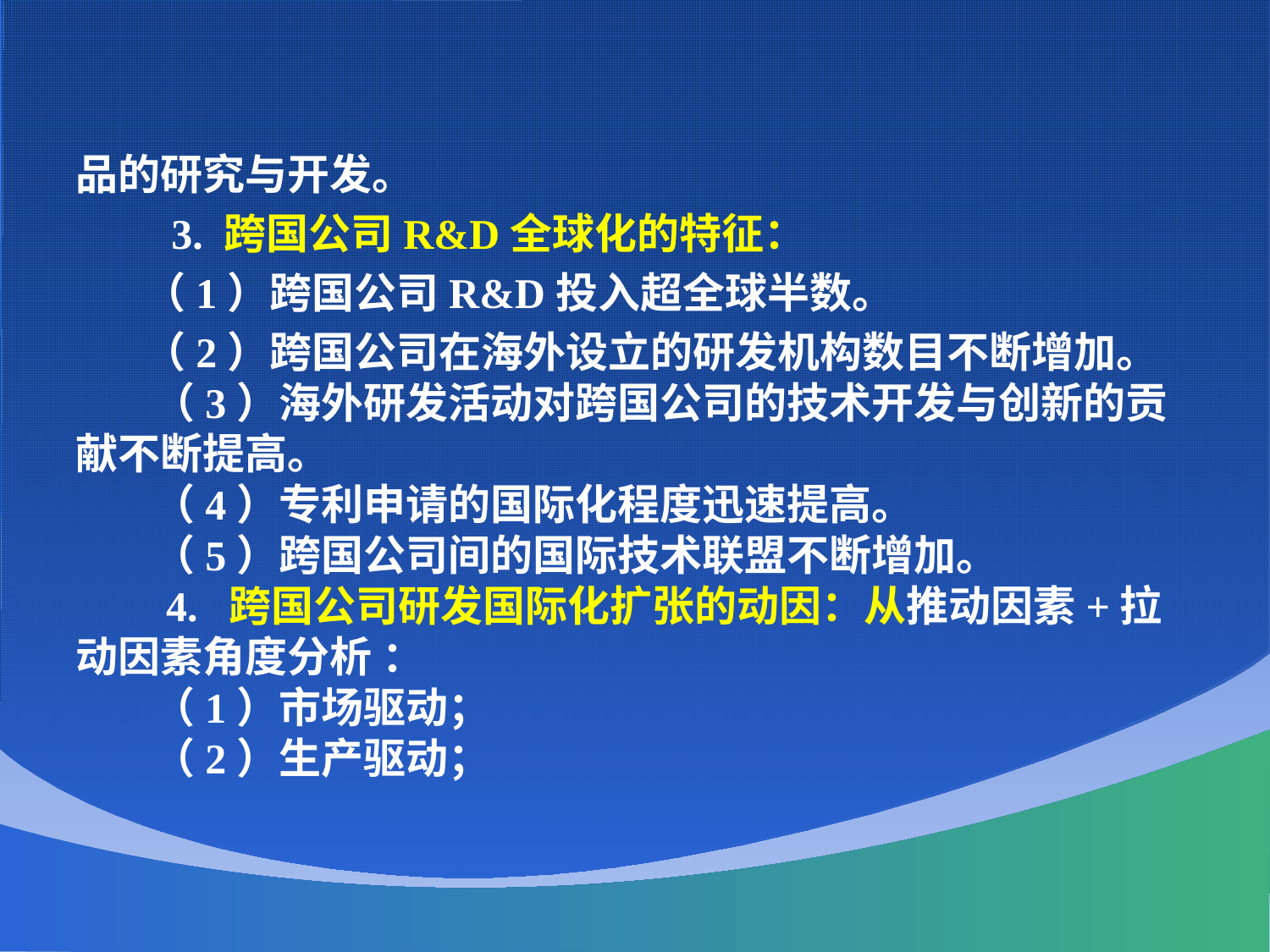

品的研究与开发。
         3. 跨国公司R&D全球化的特征：
      （1）跨国公司R&D投入超全球半数。
      （2）跨国公司在海外设立的研发机构数目不断增加。
  （3）海外研发活动对跨国公司的技术开发与创新的贡献不断提高。
  （4）专利申请的国际化程度迅速提高。
  （5）跨国公司间的国际技术联盟不断增加。
    4.  跨国公司研发国际化扩张的动因：从推动因素+拉动因素角度分析 ：
  （1）市场驱动；
  （2）生产驱动；